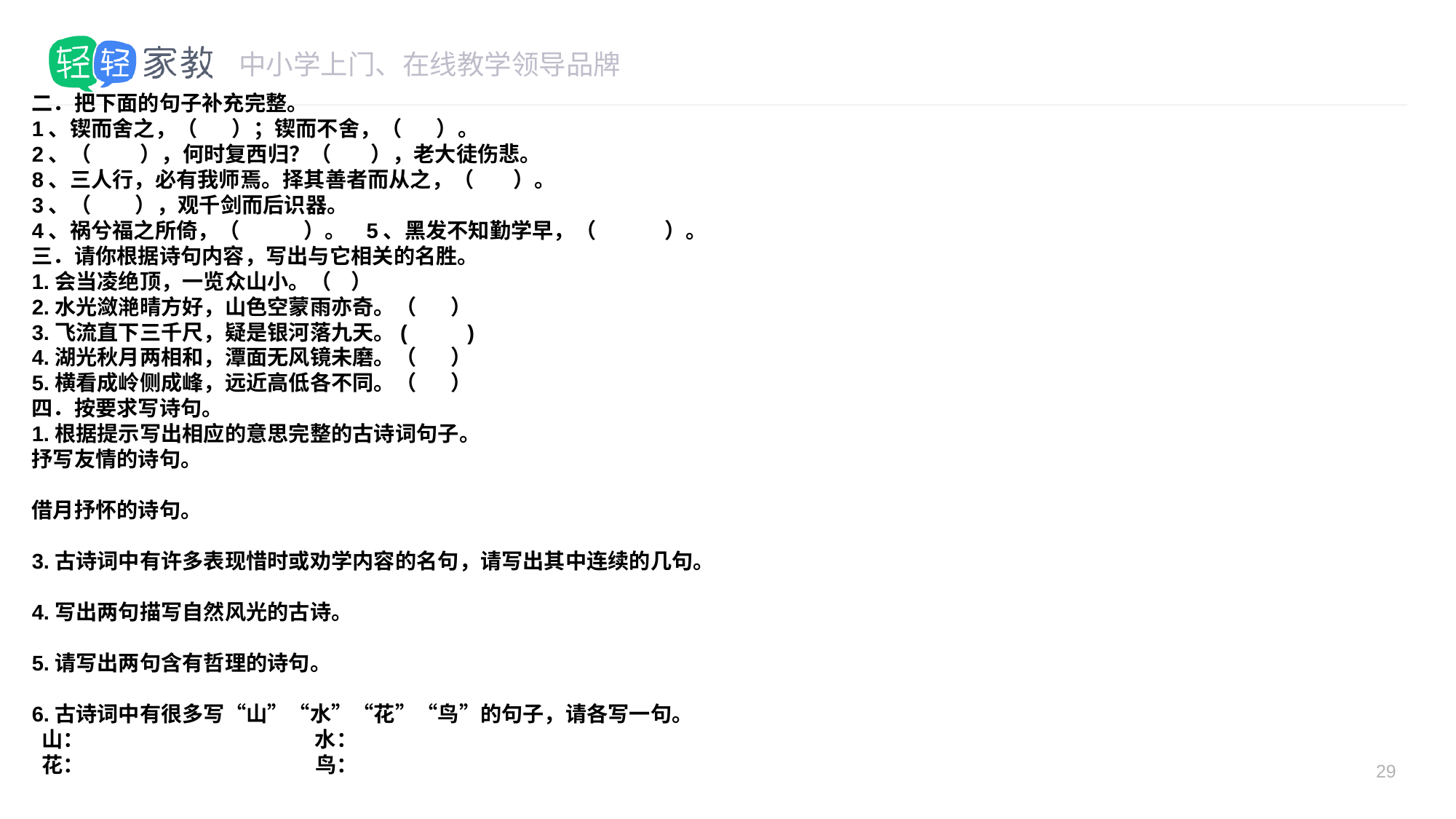

#
二．把下面的句子补充完整。
1、锲而舍之，（       ）；锲而不舍，（       ）。
2、（          ），何时复西归？（        ），老大徒伤悲。
8、三人行，必有我师焉。择其善者而从之，（        ）。
3、（         ），观千剑而后识器。
4、祸兮福之所倚，（             ）。   5、黑发不知勤学早，（              ）。
三．请你根据诗句内容，写出与它相关的名胜。
1.会当凌绝顶，一览众山小。（    ）
2.水光潋滟晴方好，山色空蒙雨亦奇。（       ）
3.飞流直下三千尺，疑是银河落九天。(          )
4.湖光秋月两相和，潭面无风镜未磨。（       ）
5.横看成岭侧成峰，远近高低各不同。（       ）
四．按要求写诗句。
1.根据提示写出相应的意思完整的古诗词句子。
抒写友情的诗句。

借月抒怀的诗句。

3.古诗词中有许多表现惜时或劝学内容的名句，请写出其中连续的几句。

4.写出两句描写自然风光的古诗。

5.请写出两句含有哲理的诗句。

6.古诗词中有很多写“山”“水”“花”“鸟”的句子，请各写一句。
 山：                                               水：
 花：                                               鸟：
29